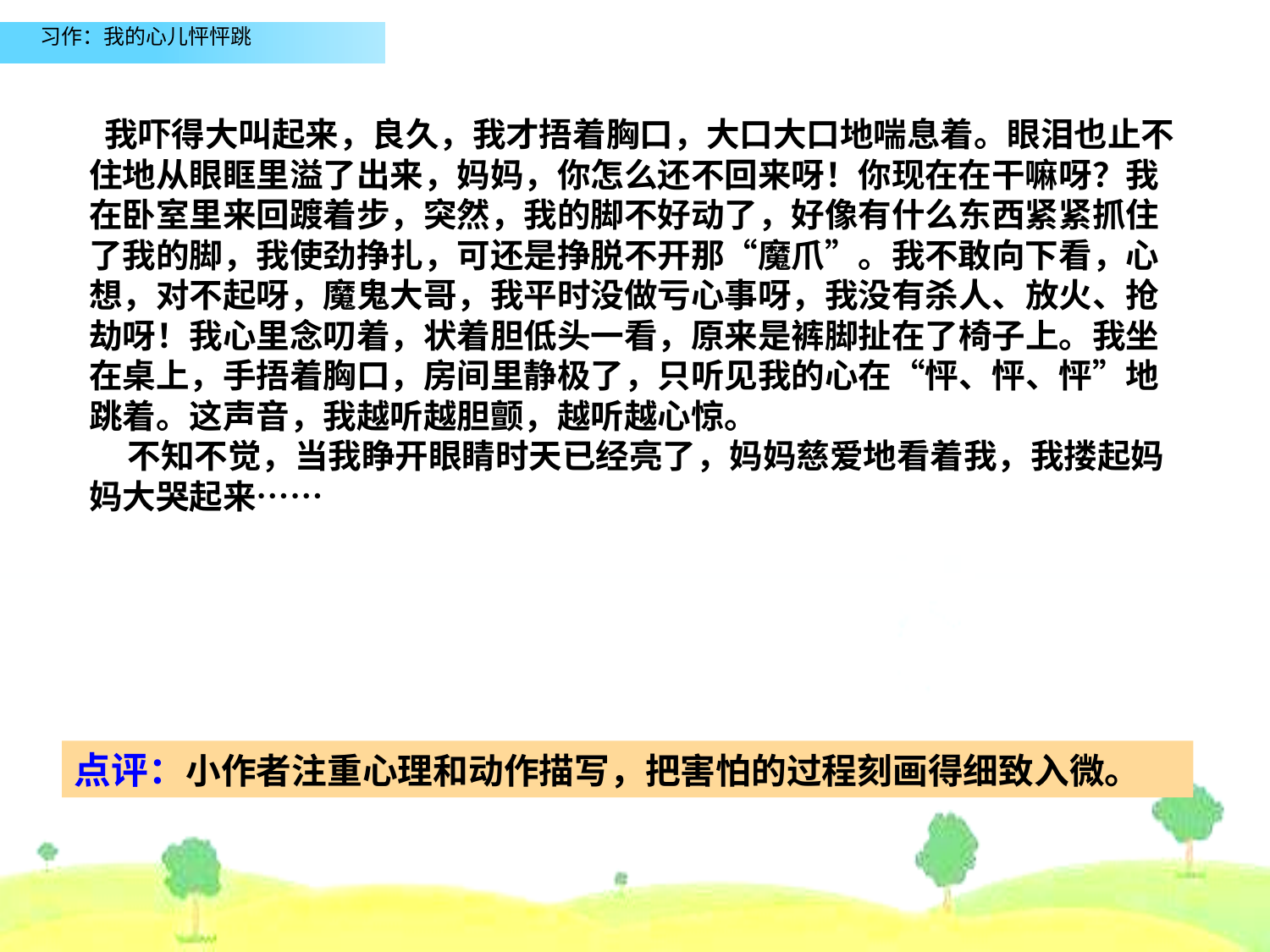

我吓得大叫起来，良久，我才捂着胸口，大口大口地喘息着。眼泪也止不住地从眼眶里溢了出来，妈妈，你怎么还不回来呀！你现在在干嘛呀？我在卧室里来回踱着步，突然，我的脚不好动了，好像有什么东西紧紧抓住了我的脚，我使劲挣扎，可还是挣脱不开那“魔爪”。我不敢向下看，心想，对不起呀，魔鬼大哥，我平时没做亏心事呀，我没有杀人、放火、抢劫呀！我心里念叨着，状着胆低头一看，原来是裤脚扯在了椅子上。我坐在桌上，手捂着胸口，房间里静极了，只听见我的心在“怦、怦、怦”地跳着。这声音，我越听越胆颤，越听越心惊。
    不知不觉，当我睁开眼睛时天已经亮了，妈妈慈爱地看着我，我搂起妈妈大哭起来……
点评：小作者注重心理和动作描写，把害怕的过程刻画得细致入微。